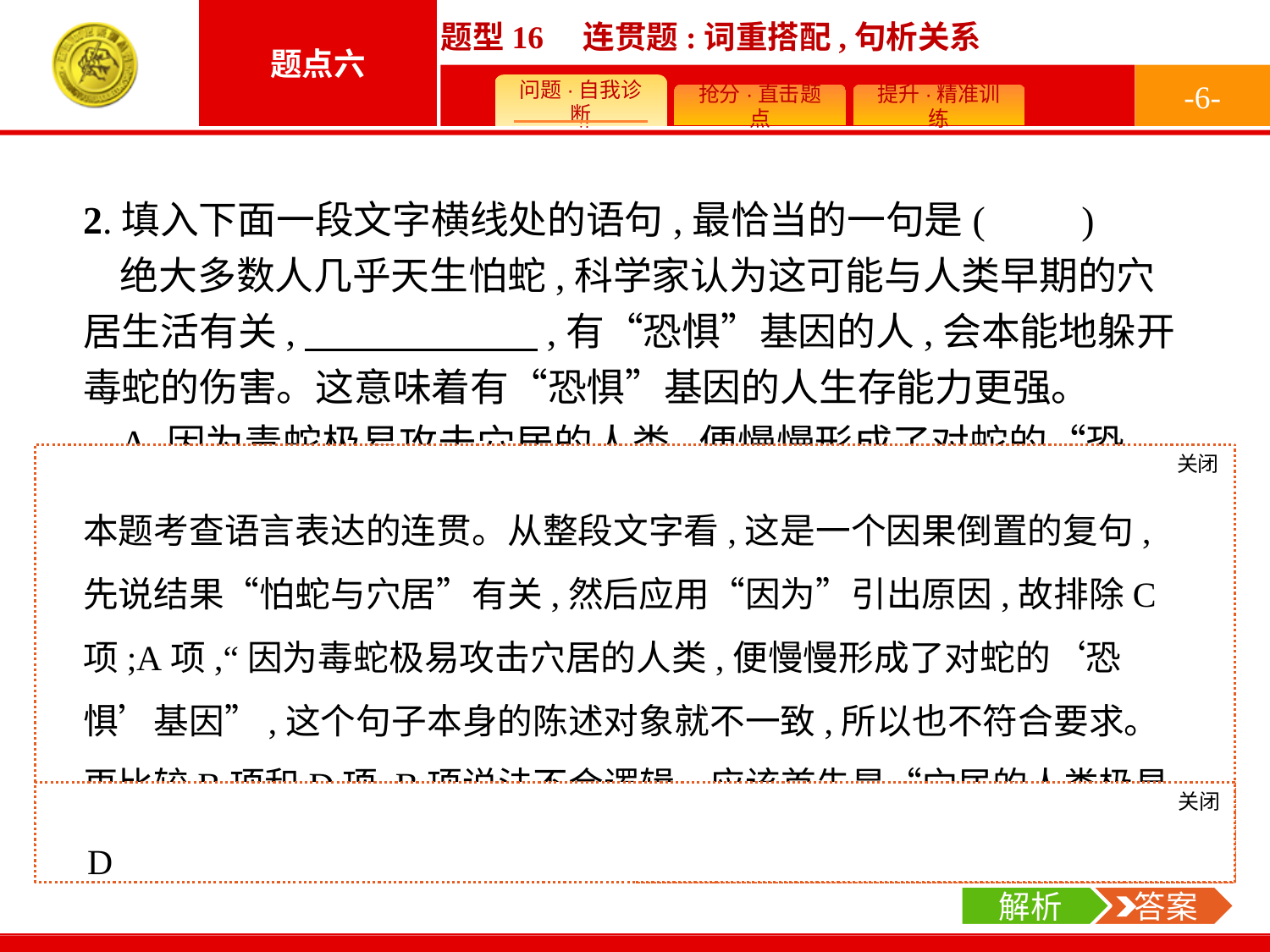

-6-
2.填入下面一段文字横线处的语句,最恰当的一句是(　　)
绝大多数人几乎天生怕蛇,科学家认为这可能与人类早期的穴居生活有关,　　　　　　,有“恐惧”基因的人,会本能地躲开毒蛇的伤害。这意味着有“恐惧”基因的人生存能力更强。
A.因为毒蛇极易攻击穴居的人类,便慢慢形成了对蛇的“恐惧”基因
B.因为穴居人类慢慢形成了对蛇的“恐惧”基因,极易遭到毒蛇的攻击
C.即使穴居的人类极易遭到毒蛇的攻击,对蛇的“恐惧”基因也形成了
D.因为穴居的人类极易遭到毒蛇的攻击,便慢慢形成了对蛇的“恐惧”基因
关闭

解析

本题考查语言表达的连贯。从整段文字看,这是一个因果倒置的复句,先说结果“怕蛇与穴居”有关,然后应用“因为”引出原因,故排除C项;A项,“因为毒蛇极易攻击穴居的人类,便慢慢形成了对蛇的‘恐惧’基因”,这个句子本身的陈述对象就不一致,所以也不符合要求。再比较B项和D项,B项说法不合逻辑。应该首先是“穴居的人类极易遭到毒蛇的攻击”,再形成对蛇的“恐惧”基因。故答案为D项。
关闭

解析
  答案

D
解析
  答案